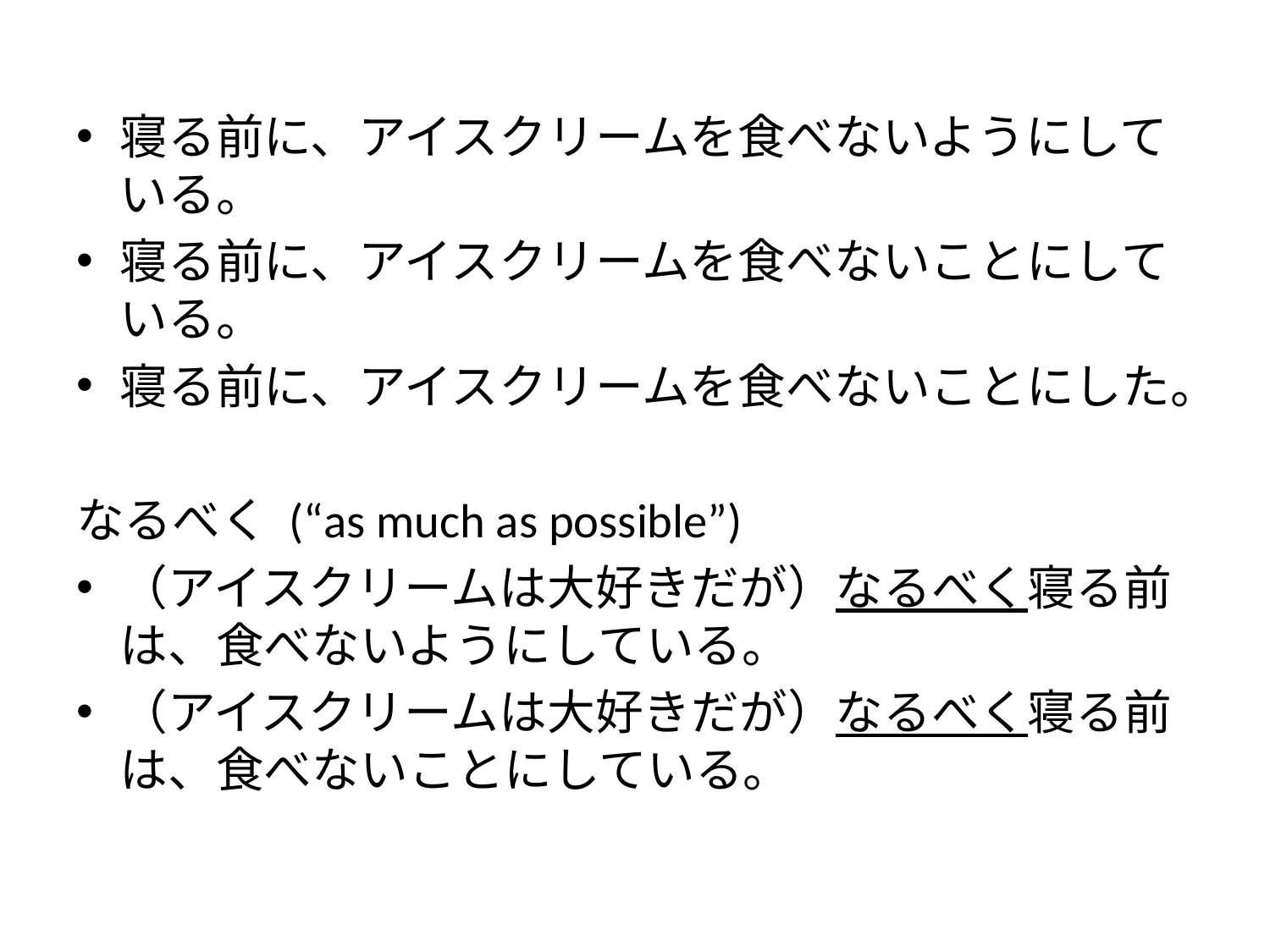

寝る前に、アイスクリームを食べないようにしている。
寝る前に、アイスクリームを食べないことにしている。
寝る前に、アイスクリームを食べないことにした。

なるべく (“as much as possible”)
（アイスクリームは大好きだが）なるべく寝る前は、食べないようにしている。
（アイスクリームは大好きだが）なるべく寝る前は、食べないことにしている。